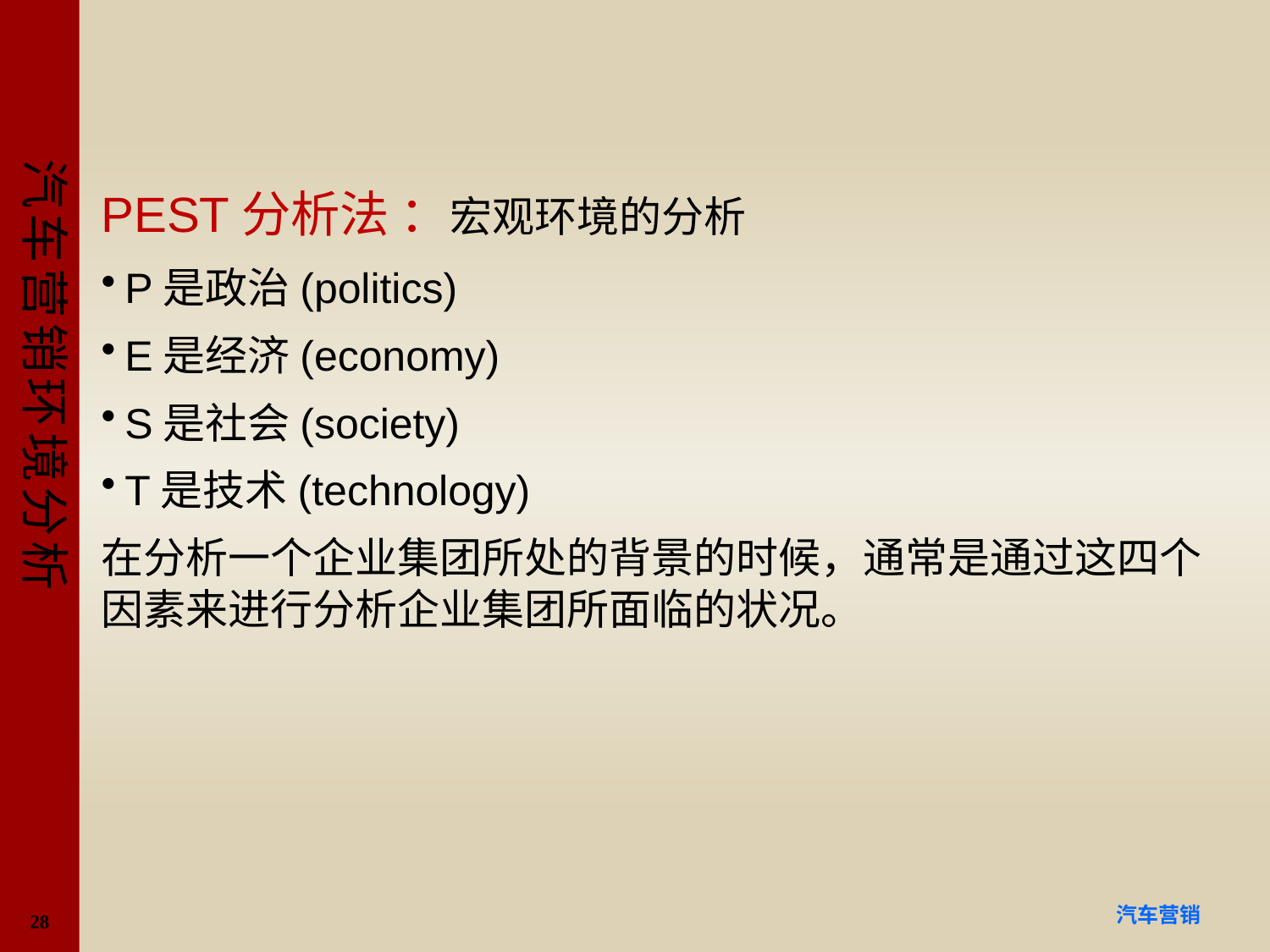

#
PEST分析法 ：宏观环境的分析
P是政治(politics)
E是经济(economy)
S是社会(society)
T是技术(technology)
在分析一个企业集团所处的背景的时候，通常是通过这四个因素来进行分析企业集团所面临的状况。
28